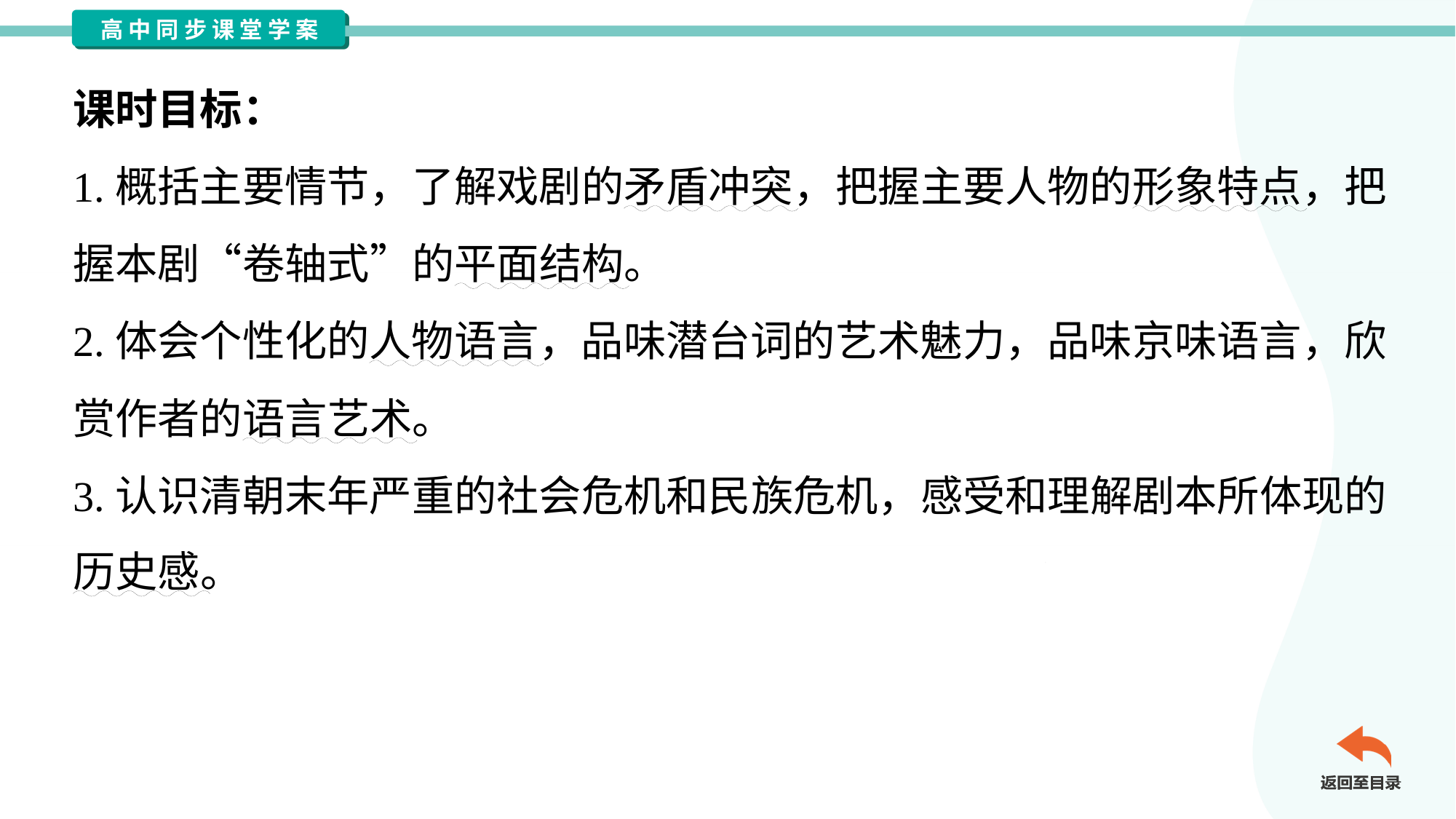

课时目标：
1.概括主要情节，了解戏剧的矛盾冲突，把握主要人物的形象特点，把
握本剧“卷轴式”的平面结构。
2.体会个性化的人物语言，品味潜台词的艺术魅力，品味京味语言，欣
赏作者的语言艺术。
3.认识清朝末年严重的社会危机和民族危机，感受和理解剧本所体现的
历史感。